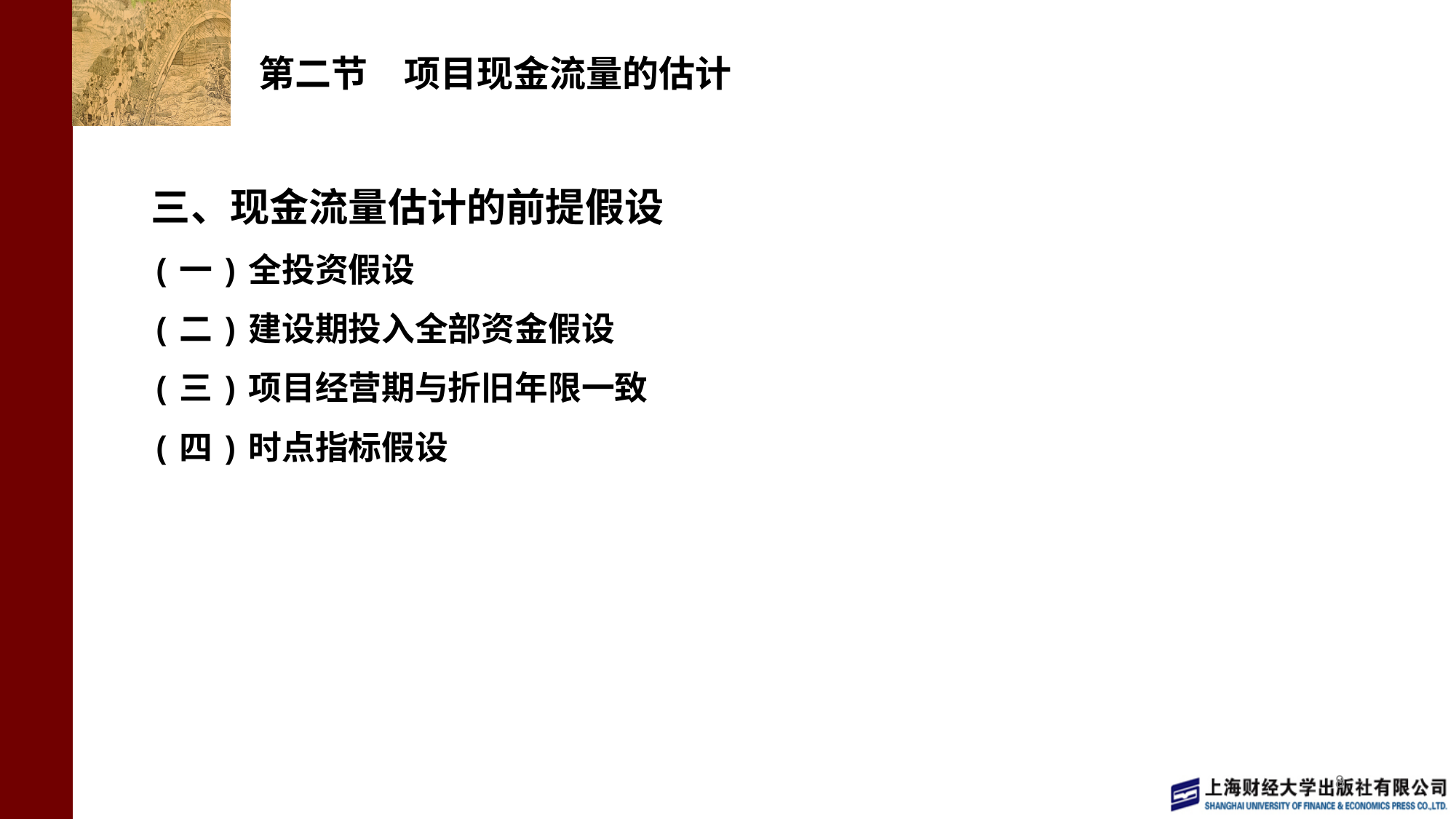

# 第二节　项目现金流量的估计
三、现金流量估计的前提假设
(一)全投资假设
(二)建设期投入全部资金假设
(三)项目经营期与折旧年限一致
(四)时点指标假设

8